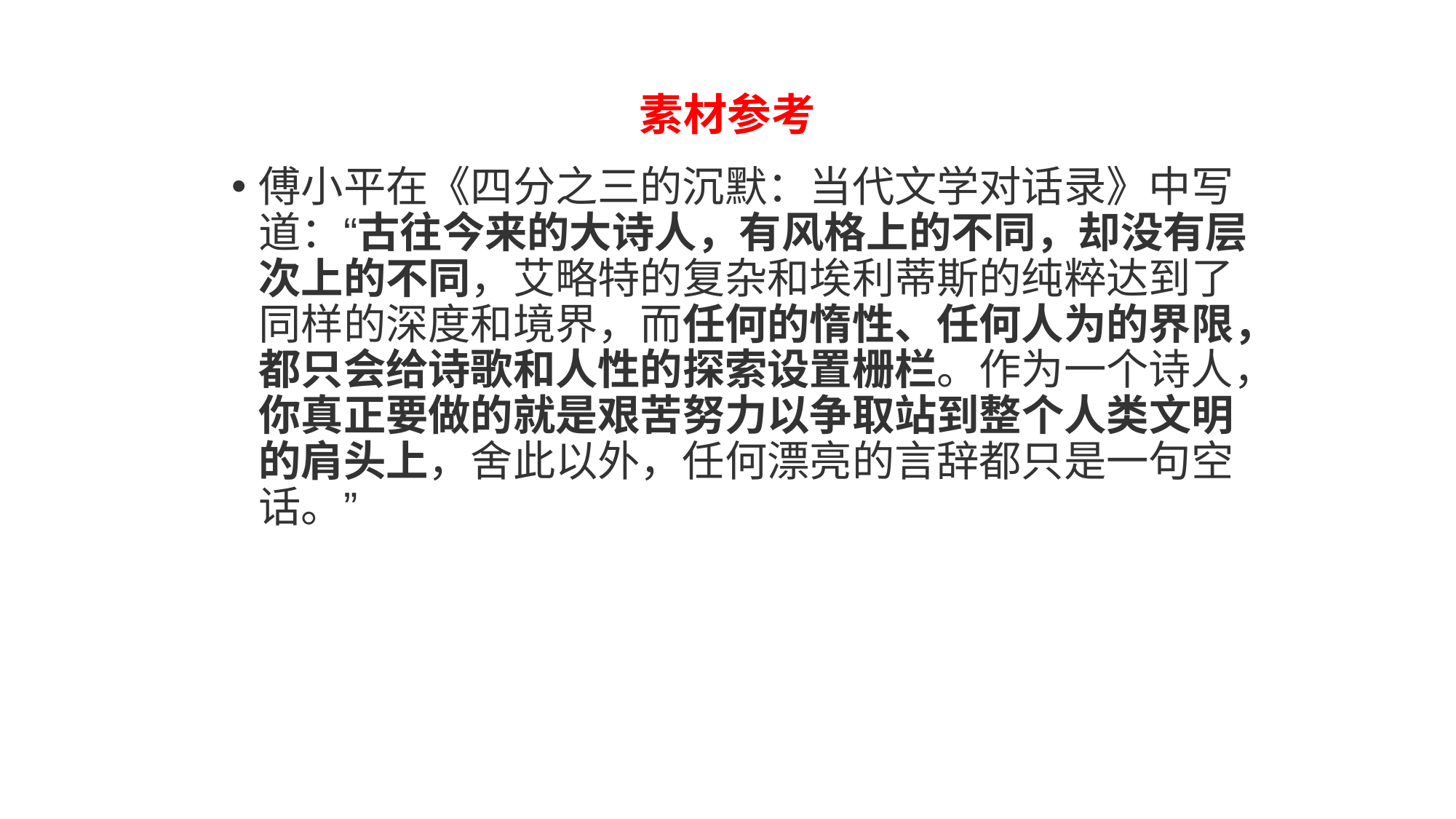

# 素材参考
傅小平在《四分之三的沉默：当代文学对话录》中写道：“古往今来的大诗人，有风格上的不同，却没有层次上的不同，艾略特的复杂和埃利蒂斯的纯粹达到了同样的深度和境界，而任何的惰性、任何人为的界限，都只会给诗歌和人性的探索设置栅栏。作为一个诗人，你真正要做的就是艰苦努力以争取站到整个人类文明的肩头上，舍此以外，任何漂亮的言辞都只是一句空话。”